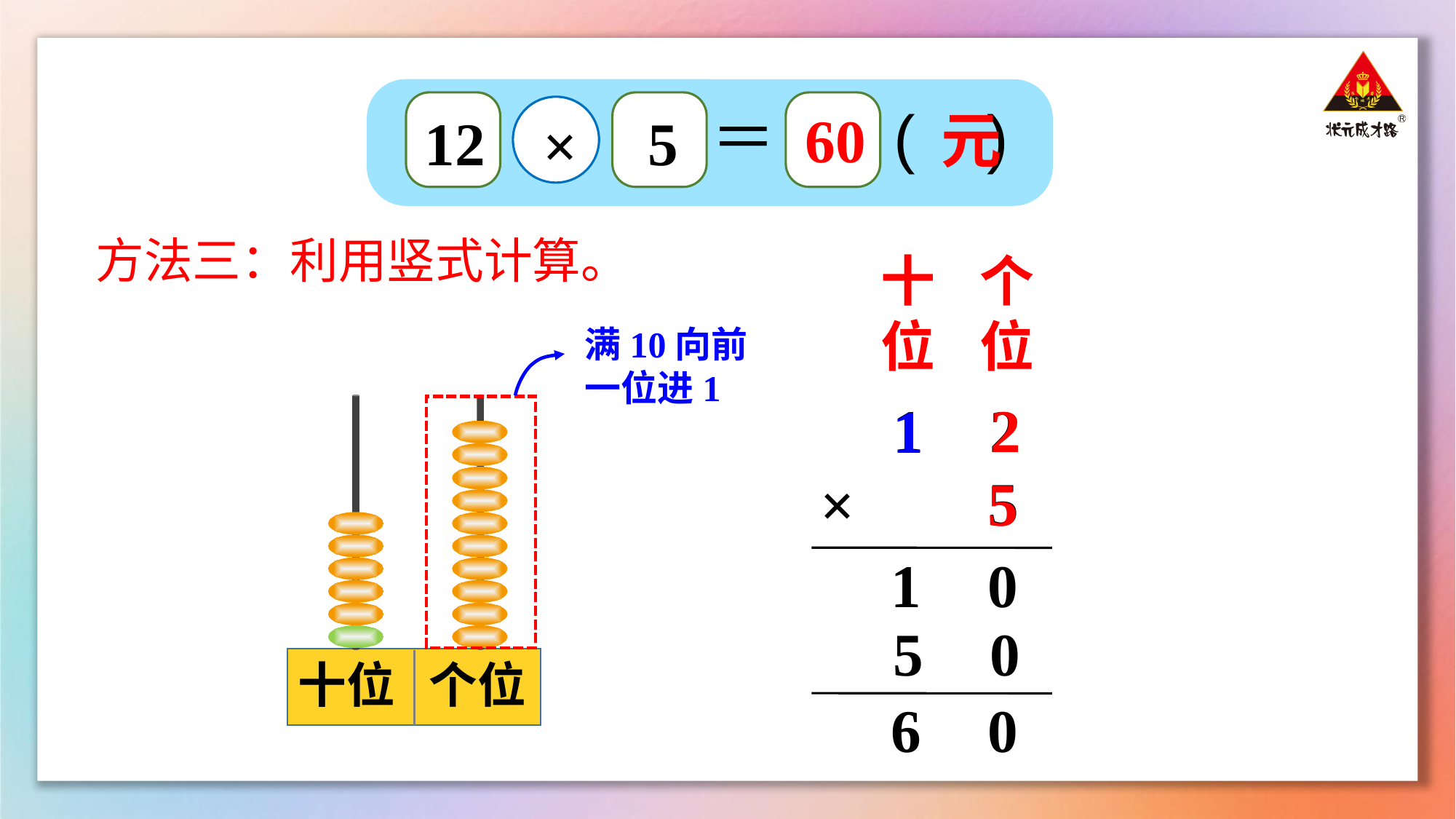

＝       (    )

60    元
12
5
×
方法三：利用竖式计算。
十位
个位
满10向前一位进1

1  2
2
1

十位
个位

5
5
×

1  0

5  0

6  0